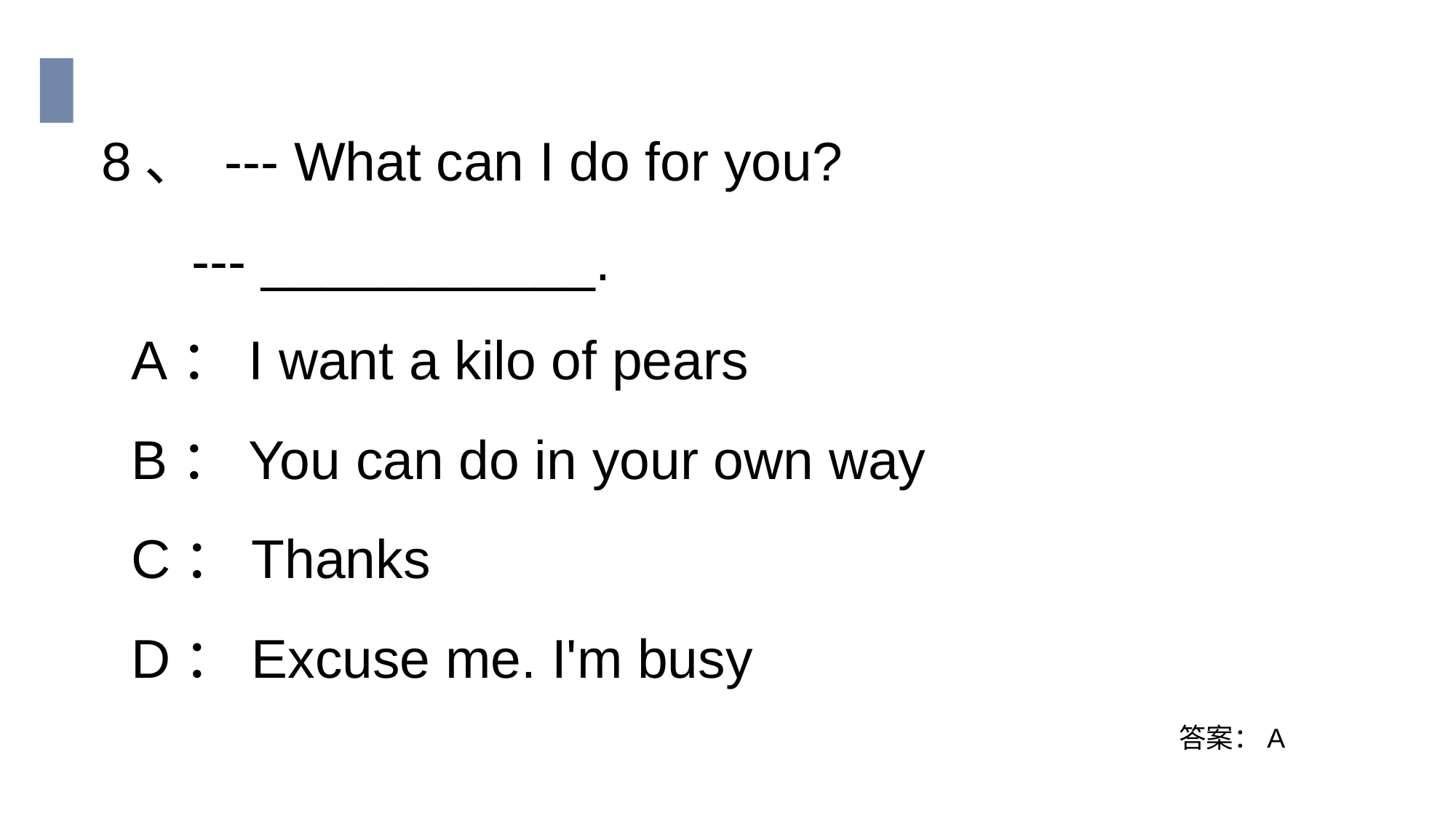

8、 --- What can I do for you?
      --- ___________.
  A：I want a kilo of pears
  B：You can do in your own way
  C：Thanks
  D：Excuse me. I'm busy

答案：A